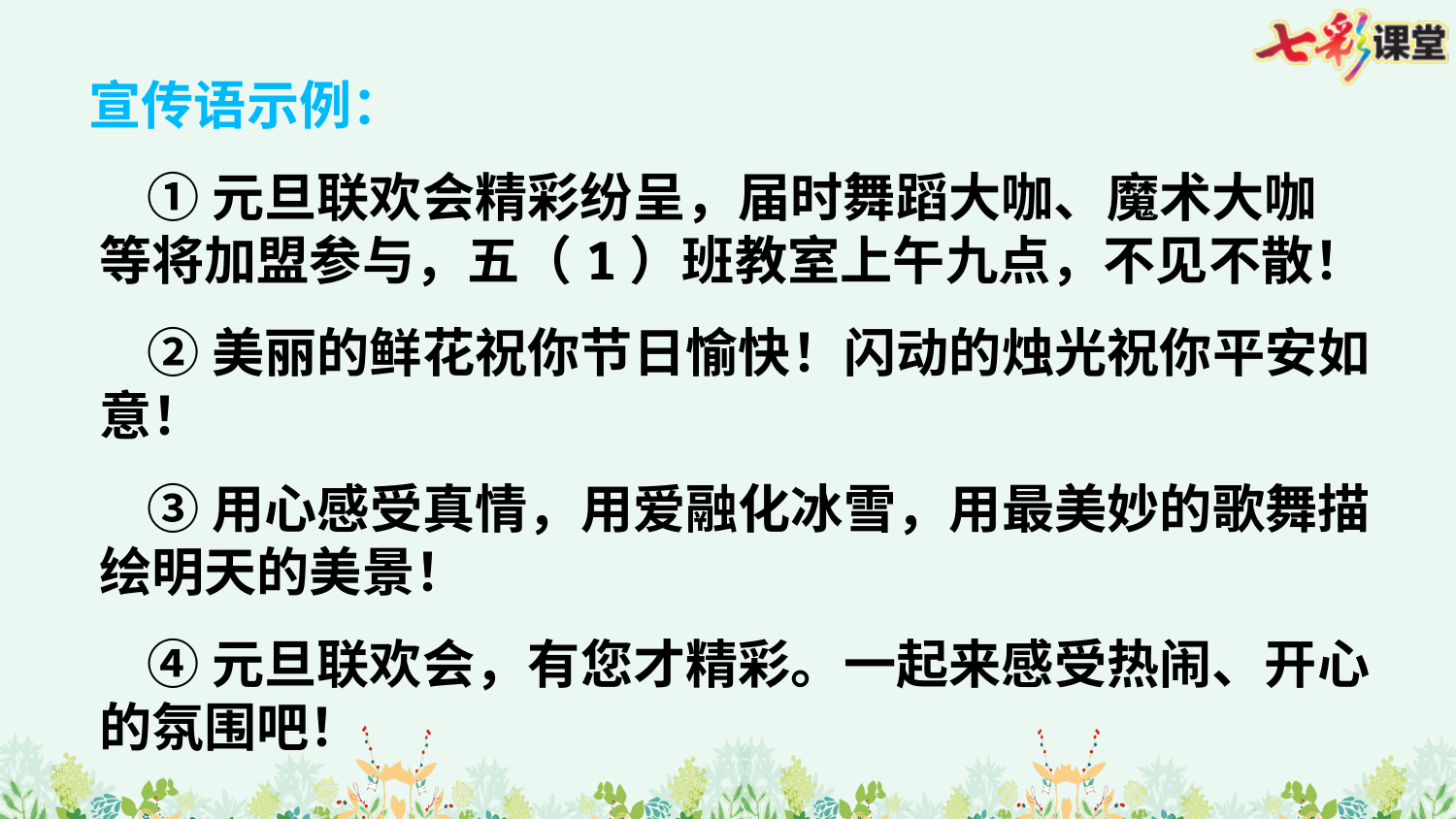

宣传语示例：
    ①元旦联欢会精彩纷呈，届时舞蹈大咖、魔术大咖等将加盟参与，五（1）班教室上午九点，不见不散！
    ②美丽的鲜花祝你节日愉快！闪动的烛光祝你平安如意！
    ③用心感受真情，用爱融化冰雪，用最美妙的歌舞描绘明天的美景！
    ④元旦联欢会，有您才精彩。一起来感受热闹、开心的氛围吧！